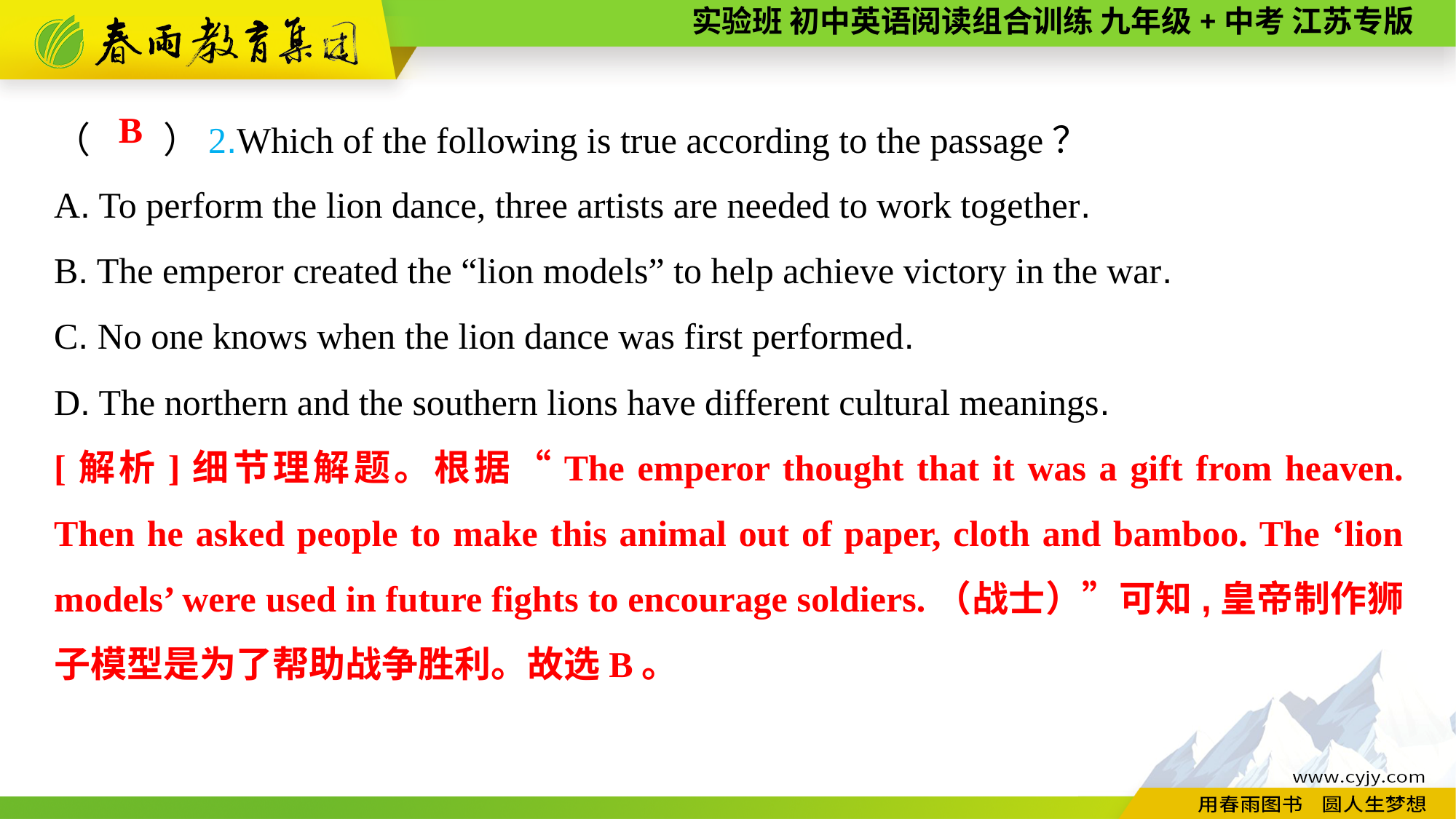

（　　）2.Which of the following is true according to the passage？
A. To perform the lion dance, three artists are needed to work together.
B. The emperor created the “lion models” to help achieve victory in the war.
C. No one knows when the lion dance was first performed.
D. The northern and the southern lions have different cultural meanings.
B
[解析]细节理解题。根据“The emperor thought that it was a gift from heaven. Then he asked people to make this animal out of paper, cloth and bamboo. The ‘lion models’ were used in future fights to encourage soldiers.（战士）”可知,皇帝制作狮子模型是为了帮助战争胜利。故选B。